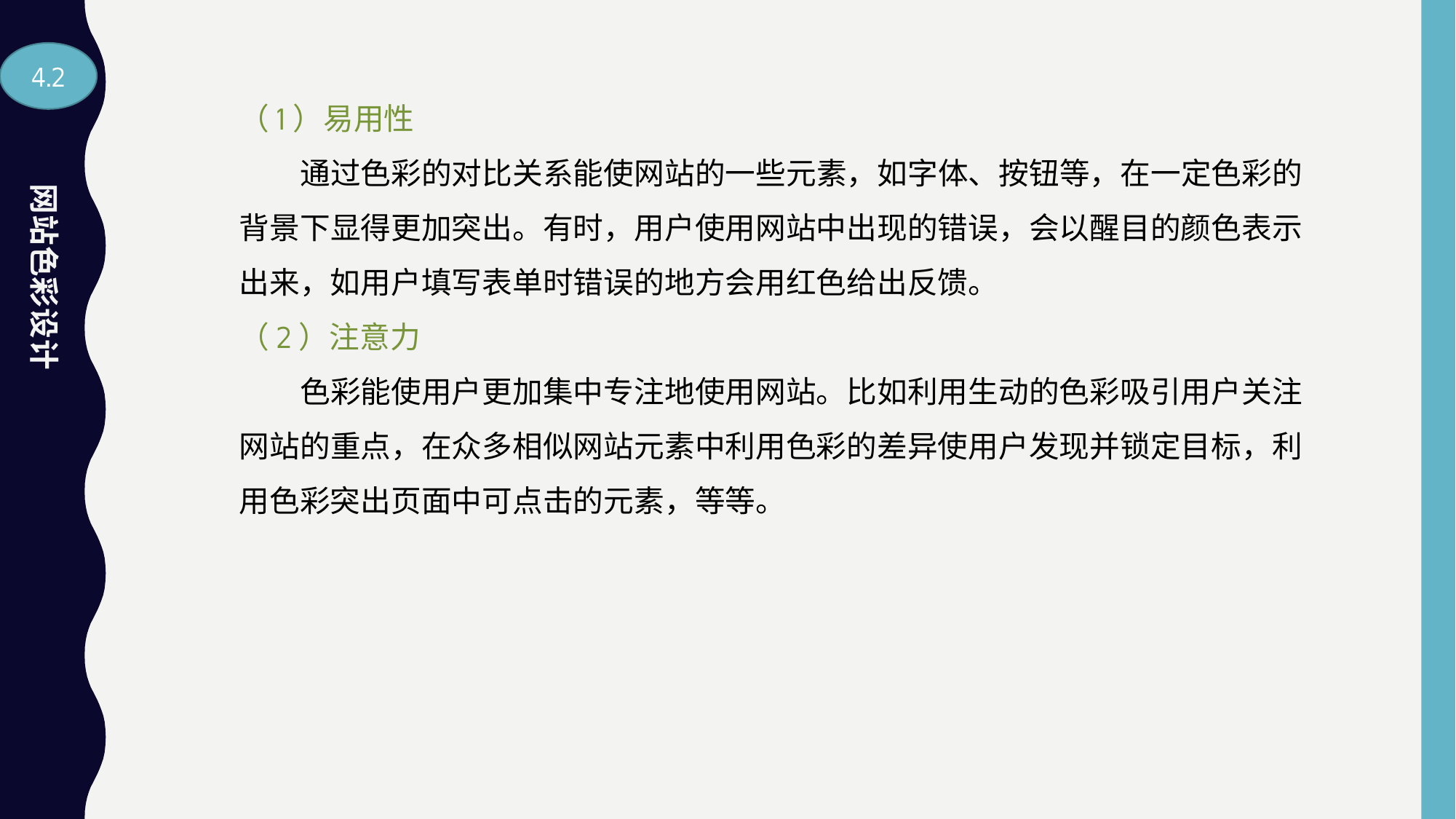

4.2
（1）易用性
　　通过色彩的对比关系能使网站的一些元素，如字体、按钮等，在一定色彩的背景下显得更加突出。有时，用户使用网站中出现的错误，会以醒目的颜色表示出来，如用户填写表单时错误的地方会用红色给出反馈。
（2）注意力
　　色彩能使用户更加集中专注地使用网站。比如利用生动的色彩吸引用户关注网站的重点，在众多相似网站元素中利用色彩的差异使用户发现并锁定目标，利用色彩突出页面中可点击的元素，等等。
网站色彩设计